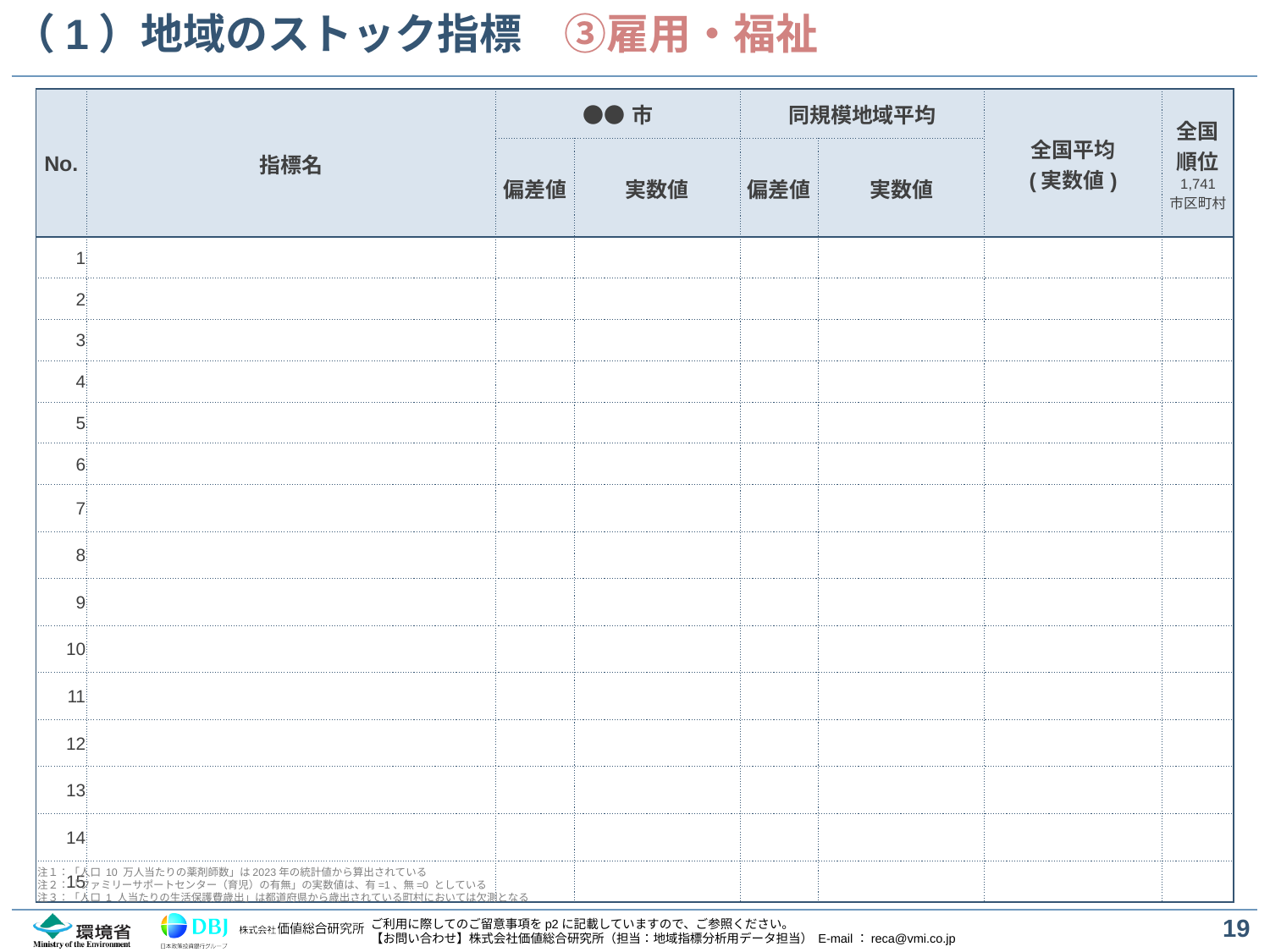

# （1）地域のストック指標　③雇用・福祉
| No. | 指標名 | ●●市 |  | 同規模地域平均 |  | 全国平均 (実数値) | 全国 順位 1,741 市区町村 |
| --- | --- | --- | --- | --- | --- | --- | --- |
|  |  | 偏差値 | 実数値 | 偏差値 | 実数値 |  |  |
| 1 |  |  |  |  |  |  |  |
| 2 |  |  |  |  |  |  |  |
| 3 |  |  |  |  |  |  |  |
| 4 |  |  |  |  |  |  |  |
| 5 |  |  |  |  |  |  |  |
| 6 |  |  |  |  |  |  |  |
| 7 |  |  |  |  |  |  |  |
| 8 |  |  |  |  |  |  |  |
| 9 |  |  |  |  |  |  |  |
| 10 |  |  |  |  |  |  |  |
| 11 |  |  |  |  |  |  |  |
| 12 |  |  |  |  |  |  |  |
| 13 |  |  |  |  |  |  |  |
| 14 |  |  |  |  |  |  |  |
| 15 |  |  |  |  |  |  |  |
注１：「人口 10 万人当たりの薬剤師数」は2023年の統計値から算出されている
注２：「ファミリーサポートセンター（育児）の有無」の実数値は、有=1、無=0 としている
注３：「人口 1 人当たりの生活保護費歳出」は都道府県から歳出されている町村においては欠測となる
19